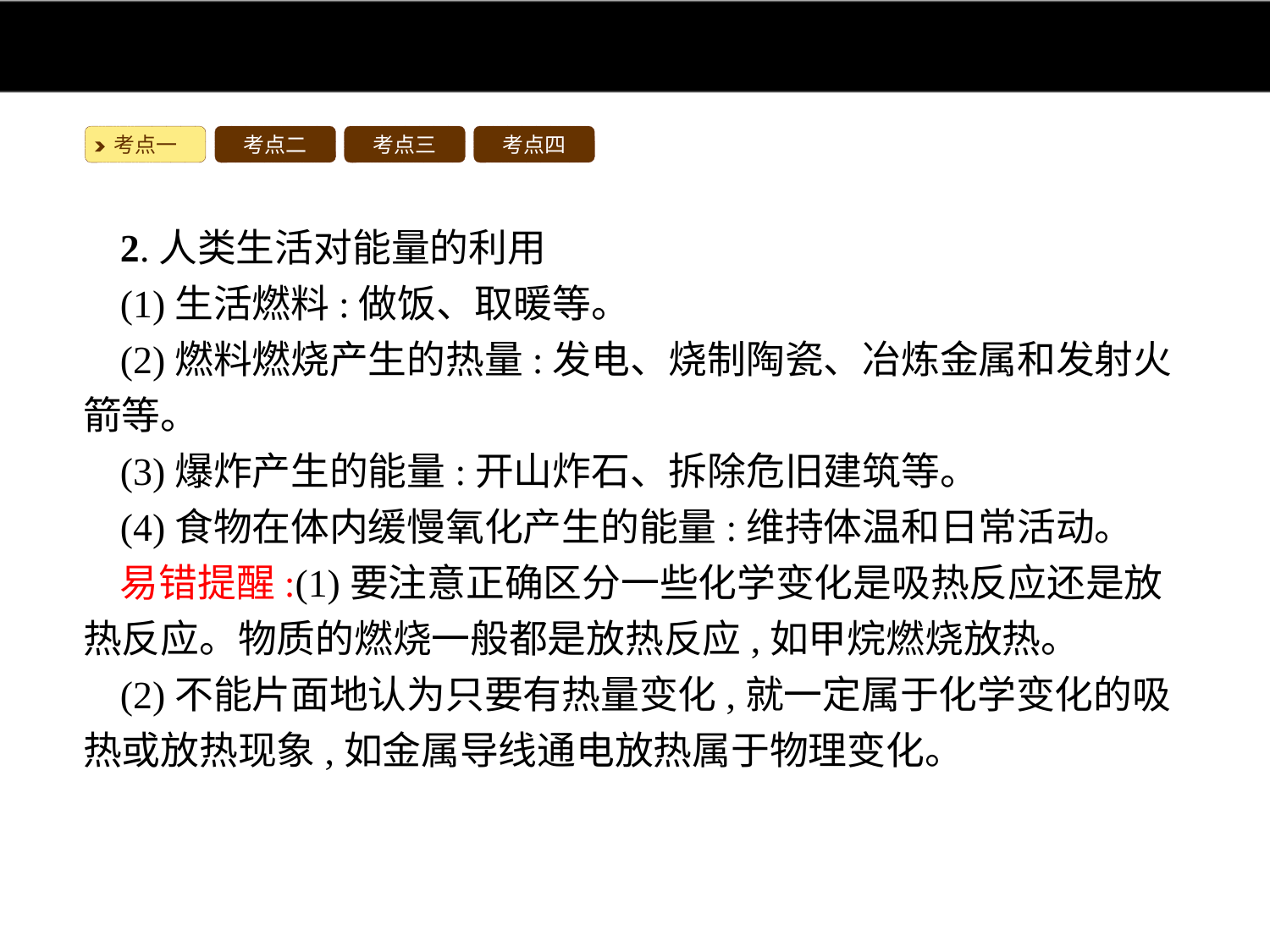

考点一
考点二
考点三
考点四

2.人类生活对能量的利用
(1)生活燃料:做饭、取暖等。
(2)燃料燃烧产生的热量:发电、烧制陶瓷、冶炼金属和发射火箭等。
(3)爆炸产生的能量:开山炸石、拆除危旧建筑等。
(4)食物在体内缓慢氧化产生的能量:维持体温和日常活动。
易错提醒:(1)要注意正确区分一些化学变化是吸热反应还是放热反应。物质的燃烧一般都是放热反应,如甲烷燃烧放热。
(2)不能片面地认为只要有热量变化,就一定属于化学变化的吸热或放热现象,如金属导线通电放热属于物理变化。